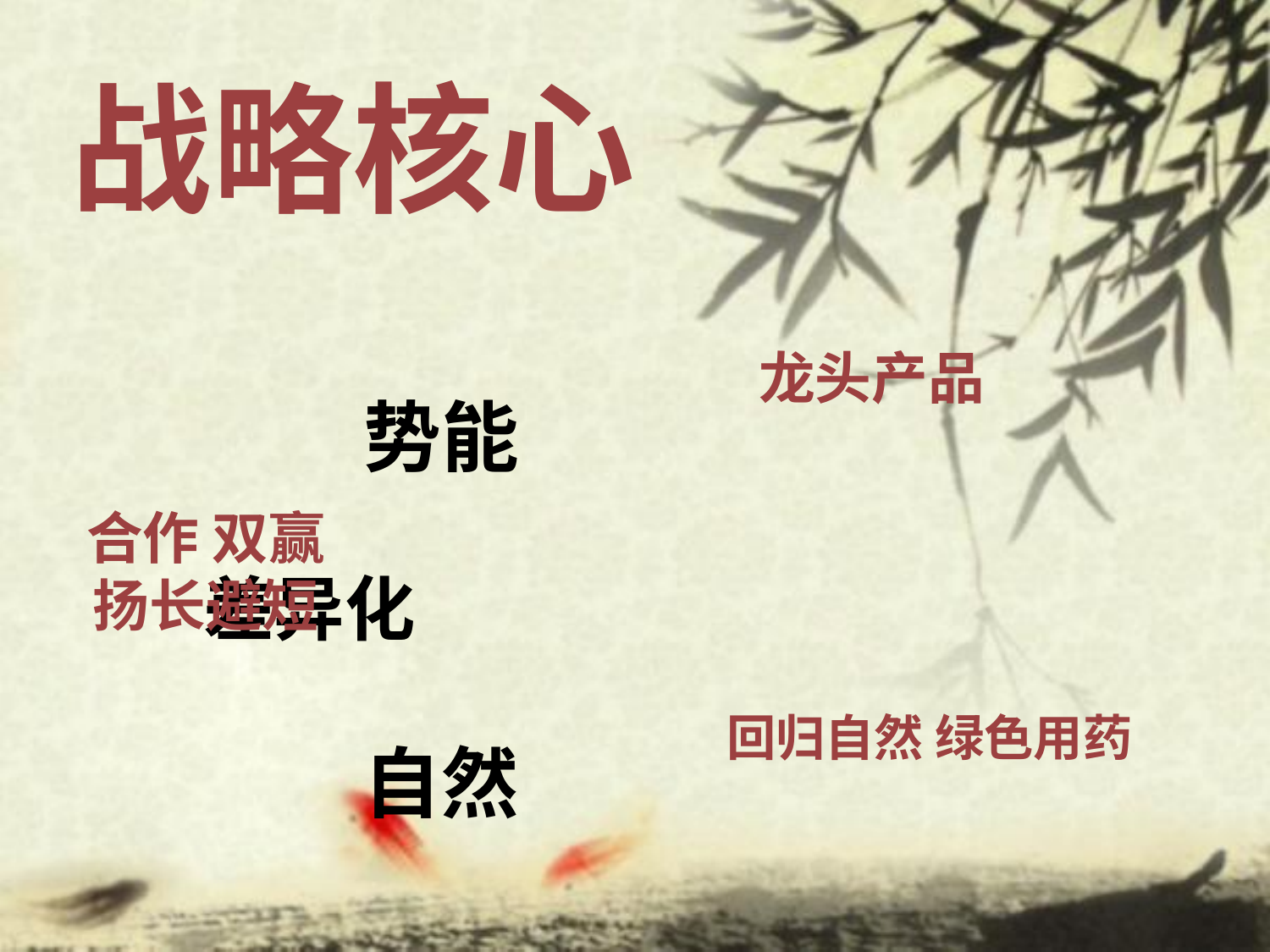

战略核心
势能
差异化
自然
龙头产品
合作 双赢
扬长避短
回归自然 绿色用药